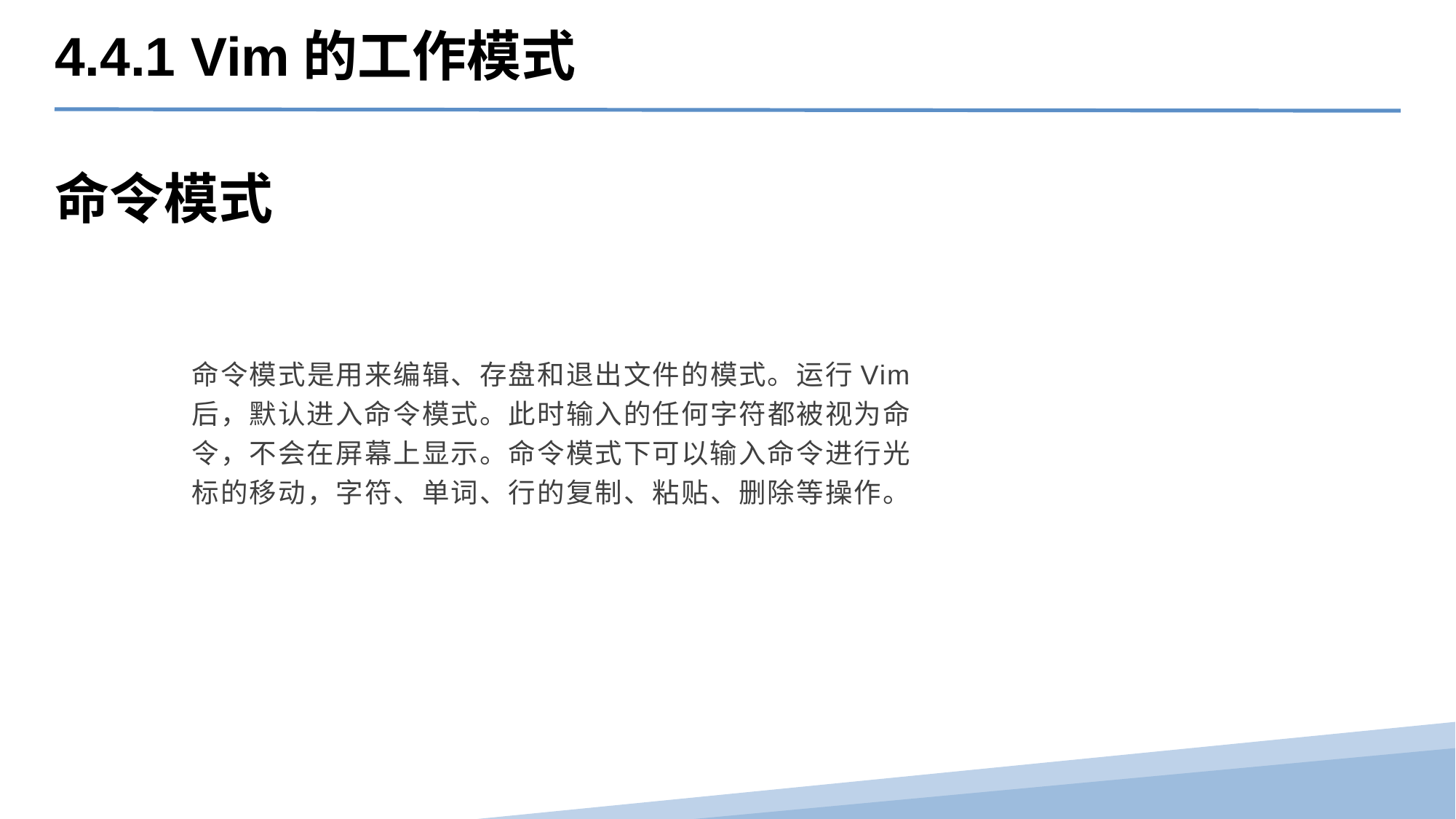

4.4.1 Vim的工作模式
命令模式
命令模式是用来编辑、存盘和退出文件的模式。运行Vim后，默认进入命令模式。此时输入的任何字符都被视为命令，不会在屏幕上显示。命令模式下可以输入命令进行光标的移动，字符、单词、行的复制、粘贴、删除等操作。